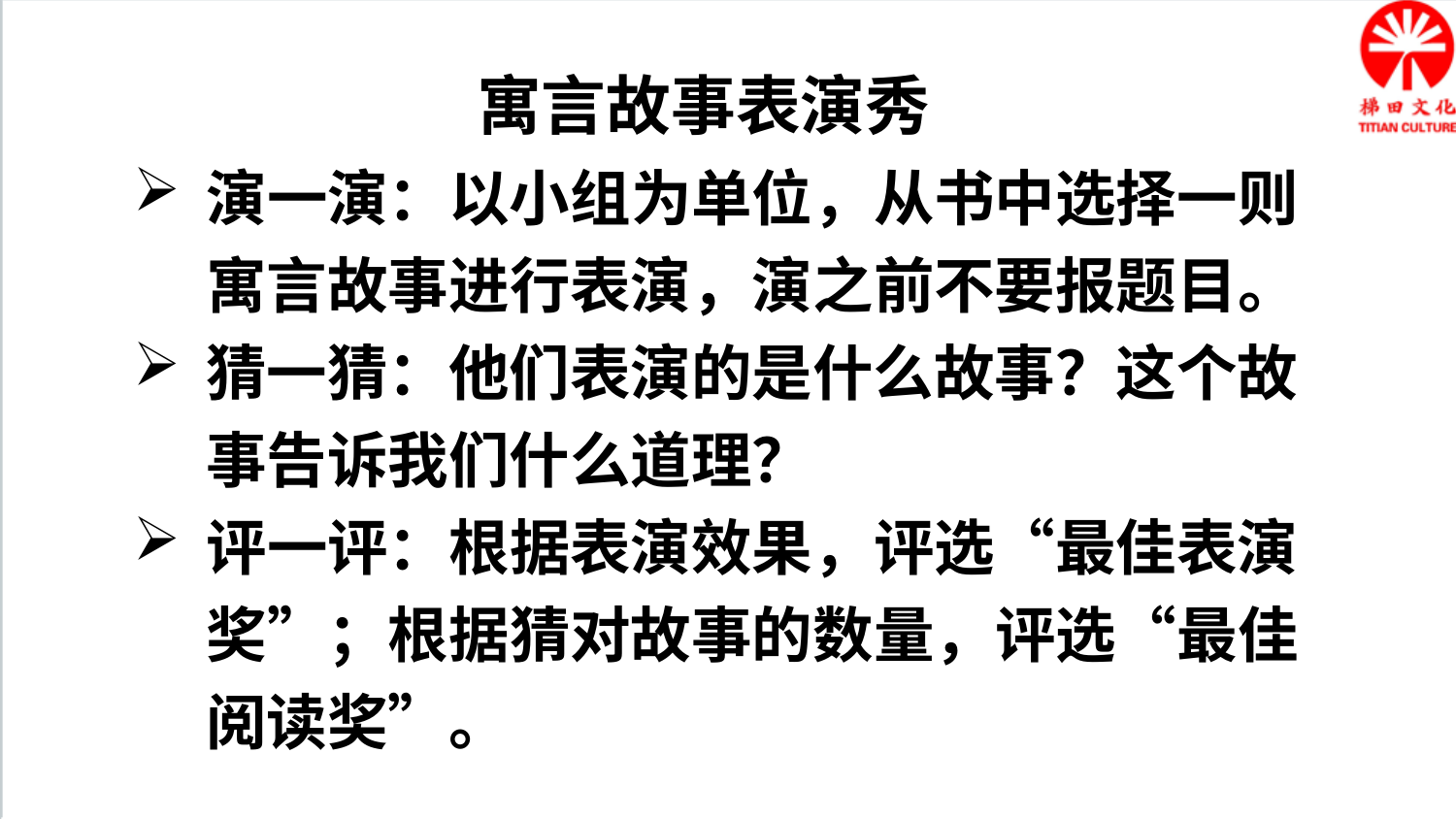

寓言故事表演秀
演一演：以小组为单位，从书中选择一则寓言故事进行表演，演之前不要报题目。
猜一猜：他们表演的是什么故事？这个故事告诉我们什么道理？
评一评：根据表演效果，评选“最佳表演奖”；根据猜对故事的数量，评选“最佳阅读奖”。